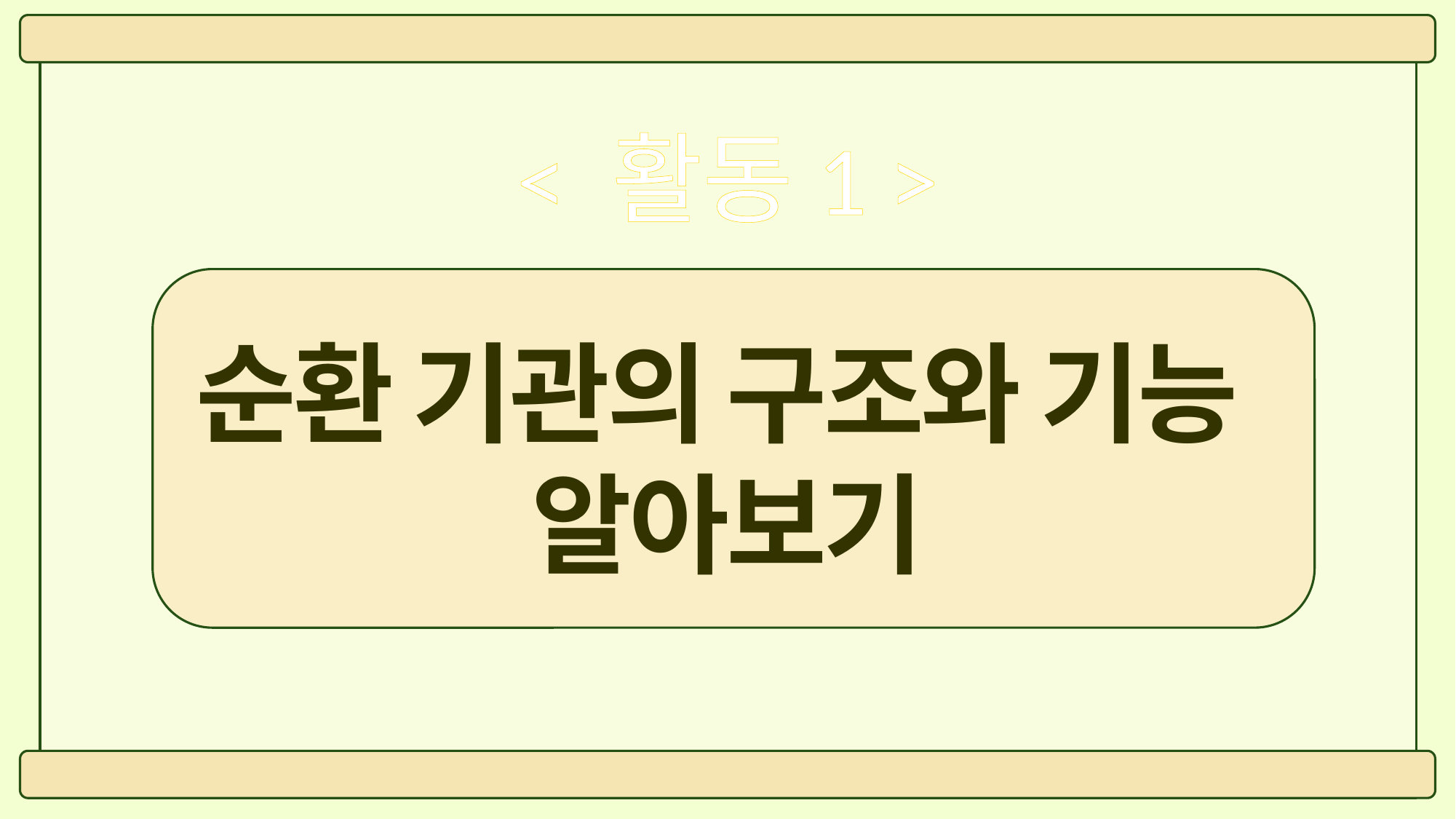

< 활동1 >

순환 기관의 구조와 기능
알아보기